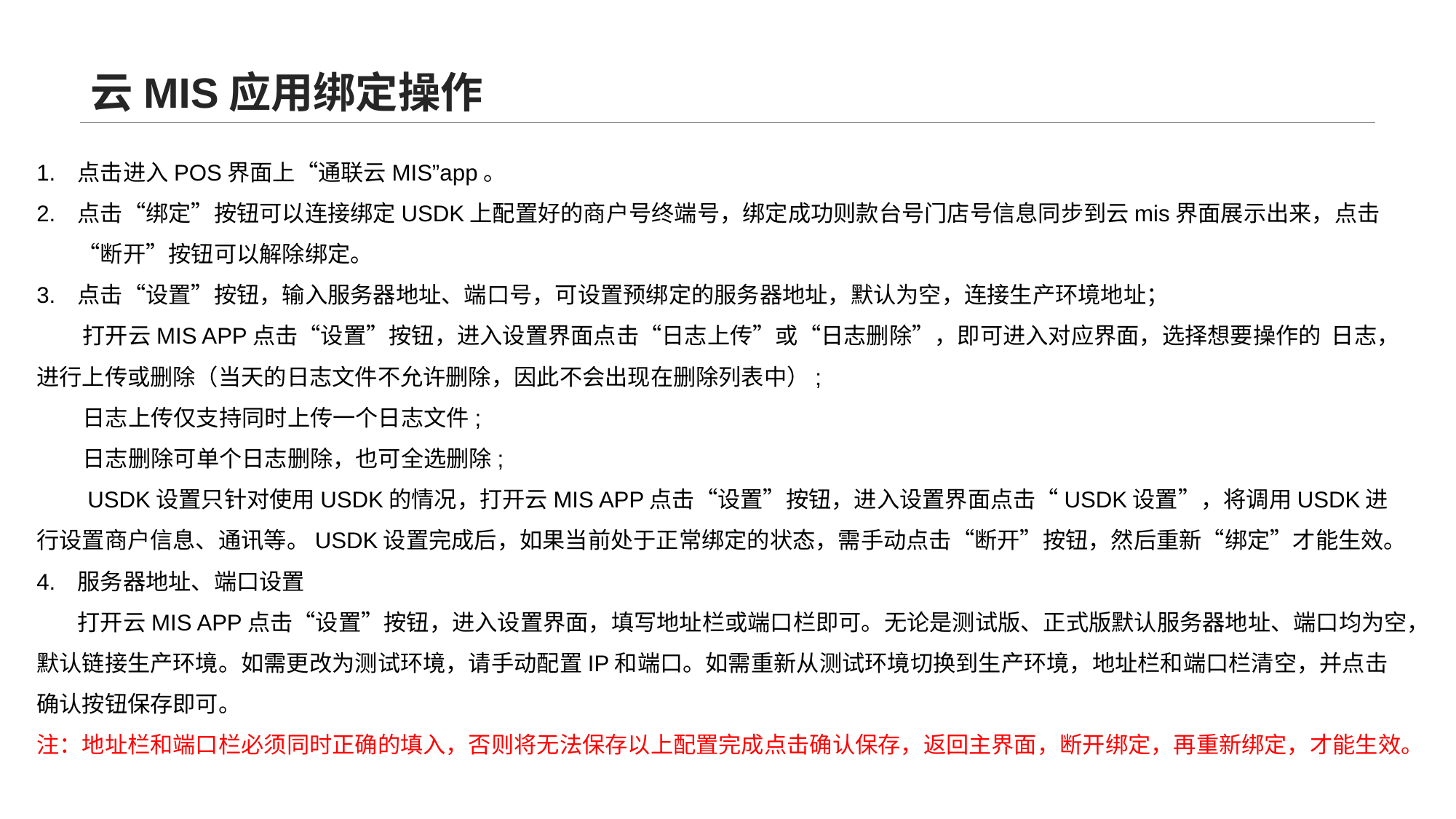

云MIS应用绑定操作
点击进入POS界面上“通联云MIS”app。
点击“绑定”按钮可以连接绑定USDK上配置好的商户号终端号，绑定成功则款台号门店号信息同步到云mis界面展示出来，点击“断开”按钮可以解除绑定。
点击“设置”按钮，输入服务器地址、端口号，可设置预绑定的服务器地址，默认为空，连接生产环境地址；
        打开云MIS APP点击“设置”按钮，进入设置界面点击“日志上传”或“日志删除”，即可进入对应界面，选择想要操作的  日志，进行上传或删除（当天的日志文件不允许删除，因此不会出现在删除列表中）;
        日志上传仅支持同时上传一个日志文件;
        日志删除可单个日志删除，也可全选删除;
        USDK设置只针对使用USDK的情况，打开云MIS APP点击“设置”按钮，进入设置界面点击“USDK设置”，将调用USDK进行设置商户信息、通讯等。USDK设置完成后，如果当前处于正常绑定的状态，需手动点击“断开”按钮，然后重新“绑定”才能生效。
服务器地址、端口设置
       打开云MIS APP点击“设置”按钮，进入设置界面，填写地址栏或端口栏即可。无论是测试版、正式版默认服务器地址、端口均为空，默认链接生产环境。如需更改为测试环境，请手动配置IP和端口。如需重新从测试环境切换到生产环境，地址栏和端口栏清空，并点击确认按钮保存即可。
注：地址栏和端口栏必须同时正确的填入，否则将无法保存以上配置完成点击确认保存，返回主界面，断开绑定，再重新绑定，才能生效。